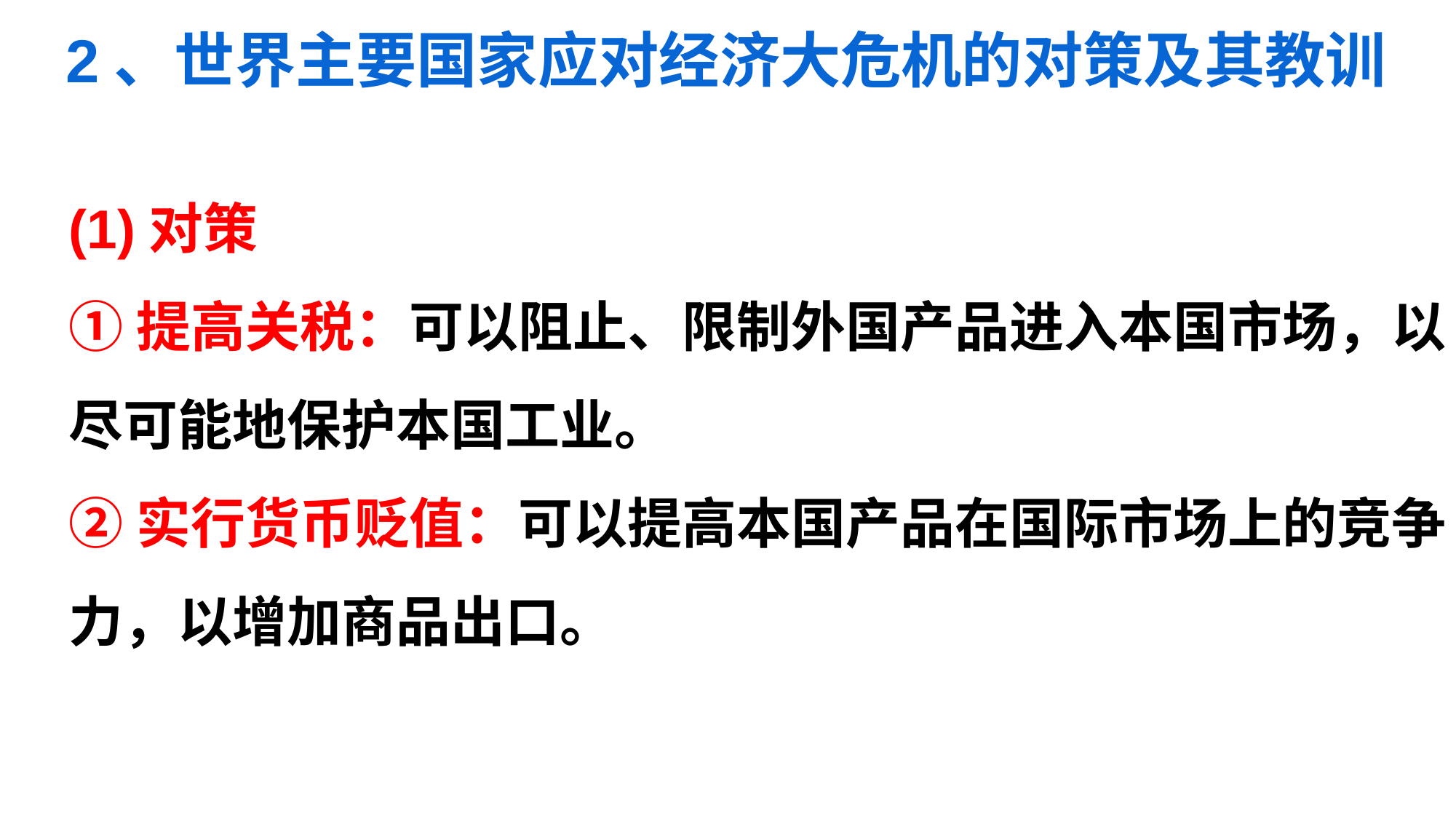

2、世界主要国家应对经济大危机的对策及其教训
(1)对策
①提高关税：可以阻止、限制外国产品进入本国市场，以尽可能地保护本国工业。
②实行货币贬值：可以提高本国产品在国际市场上的竞争力，以增加商品出口。